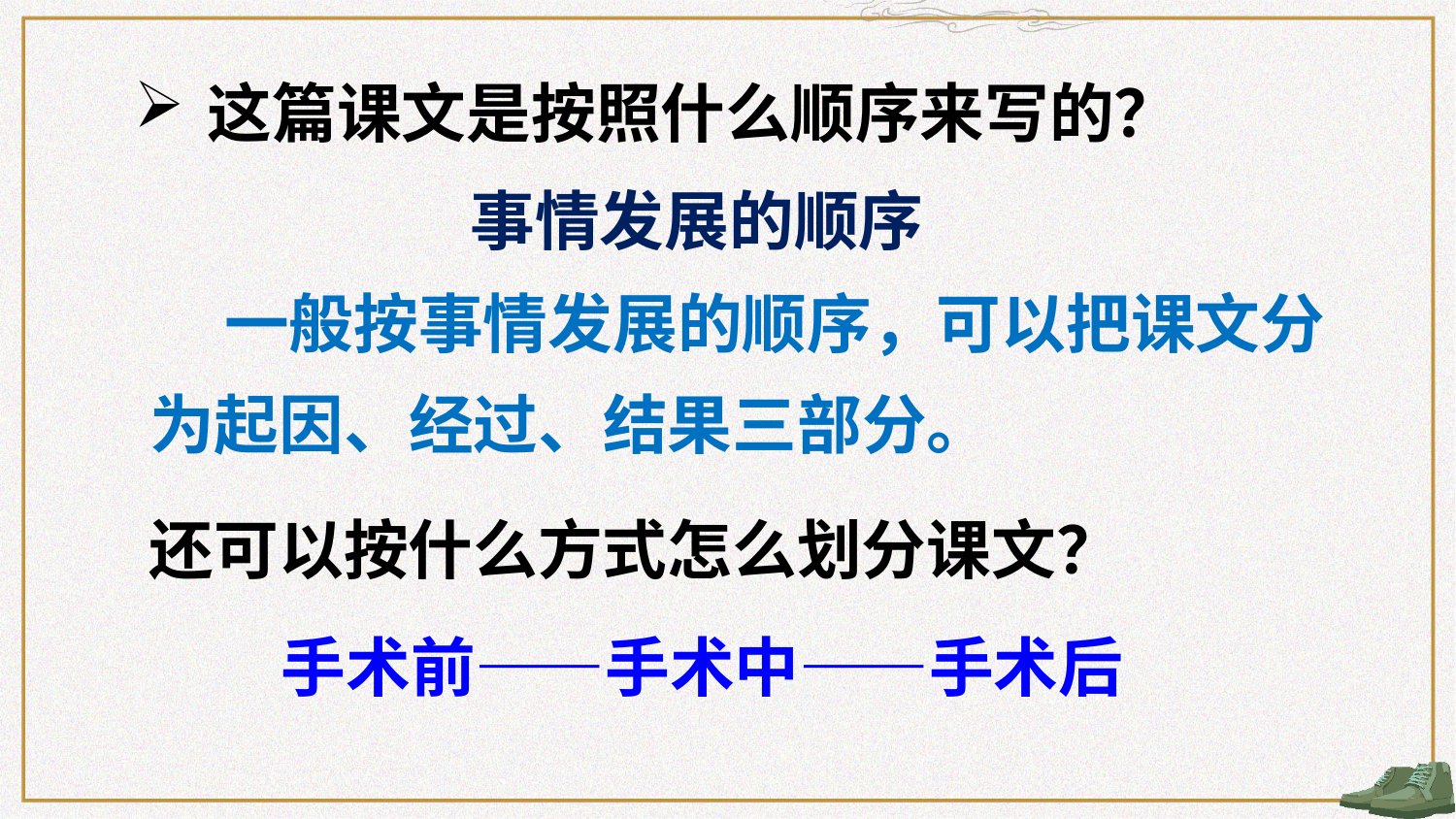

这篇课文是按照什么顺序来写的？
事情发展的顺序
    一般按事情发展的顺序，可以把课文分为起因、经过、结果三部分。
还可以按什么方式怎么划分课文？
手术前——手术中——手术后